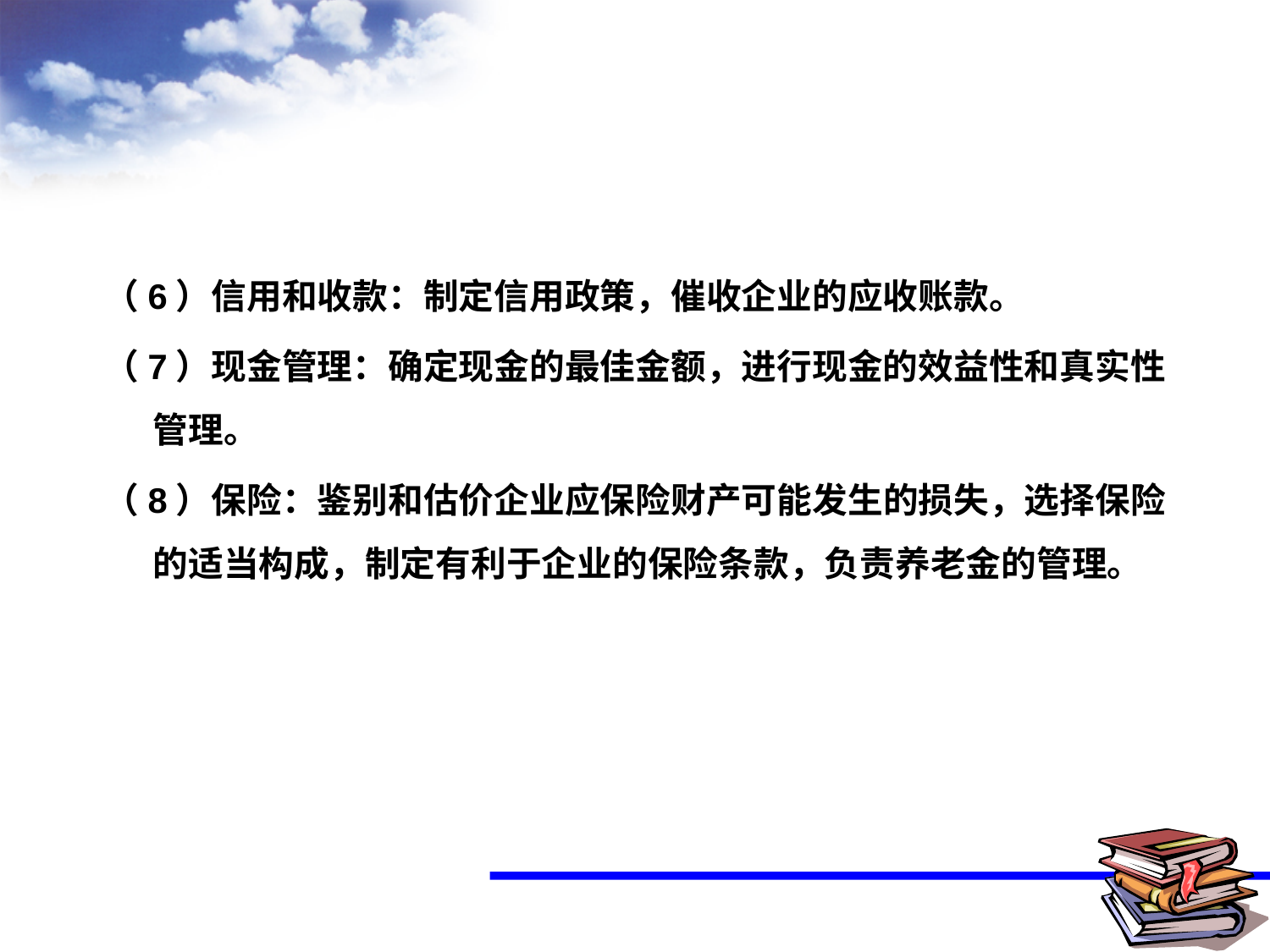

（6）信用和收款：制定信用政策，催收企业的应收账款。
 （7）现金管理：确定现金的最佳金额，进行现金的效益性和真实性管理。
 （8）保险：鉴别和估价企业应保险财产可能发生的损失，选择保险的适当构成，制定有利于企业的保险条款，负责养老金的管理。